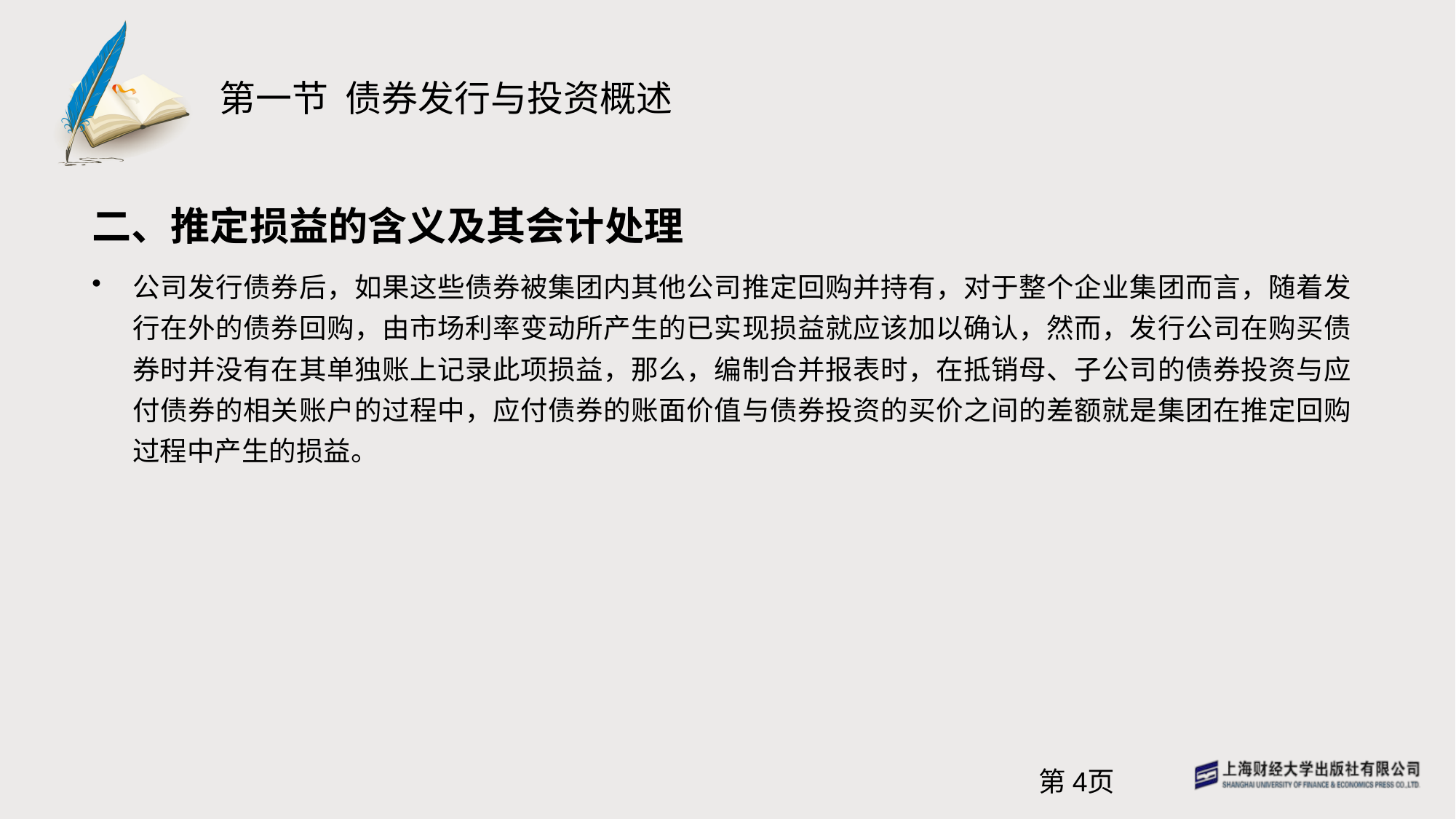

# 第一节  债券发行与投资概述
二、推定损益的含义及其会计处理
公司发行债券后，如果这些债券被集团内其他公司推定回购并持有，对于整个企业集团而言，随着发行在外的债券回购，由市场利率变动所产生的已实现损益就应该加以确认，然而，发行公司在购买债券时并没有在其单独账上记录此项损益，那么，编制合并报表时，在抵销母、子公司的债券投资与应付债券的相关账户的过程中，应付债券的账面价值与债券投资的买价之间的差额就是集团在推定回购过程中产生的损益。

4